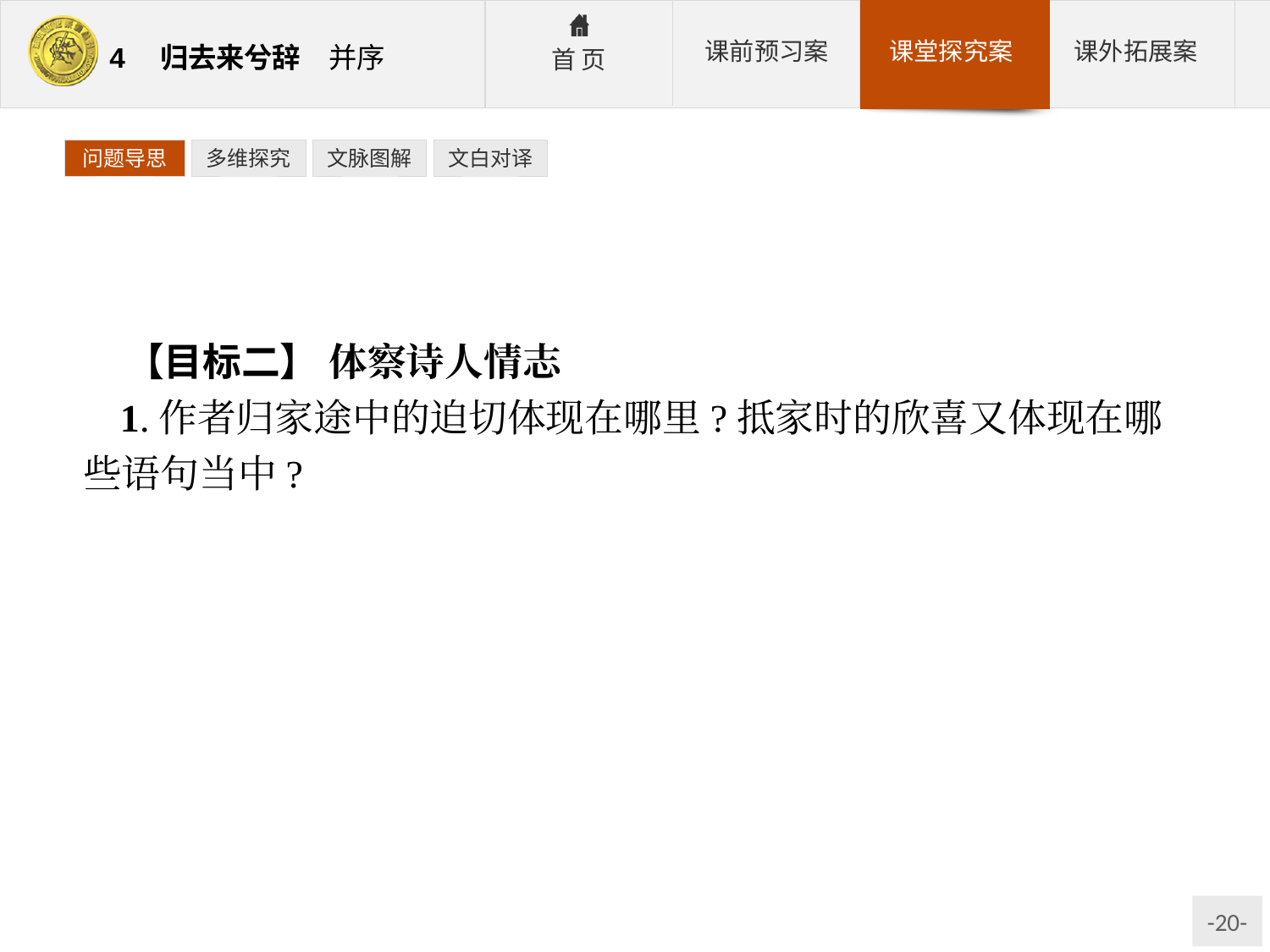

问题导思
多维探究
文脉图解
文白对译
【目标二】 体察诗人情志
1.作者归家途中的迫切体现在哪里?抵家时的欣喜又体现在哪些语句当中?
参考答案:“舟遥遥”“问征夫”“恨晨光”,尤其一个“恨”字,迫切之情,溢于言表。“载欣载奔”“僮仆欢迎,稚子候门”,可感悟出主仆俱迎、妻子皆乐的情景。